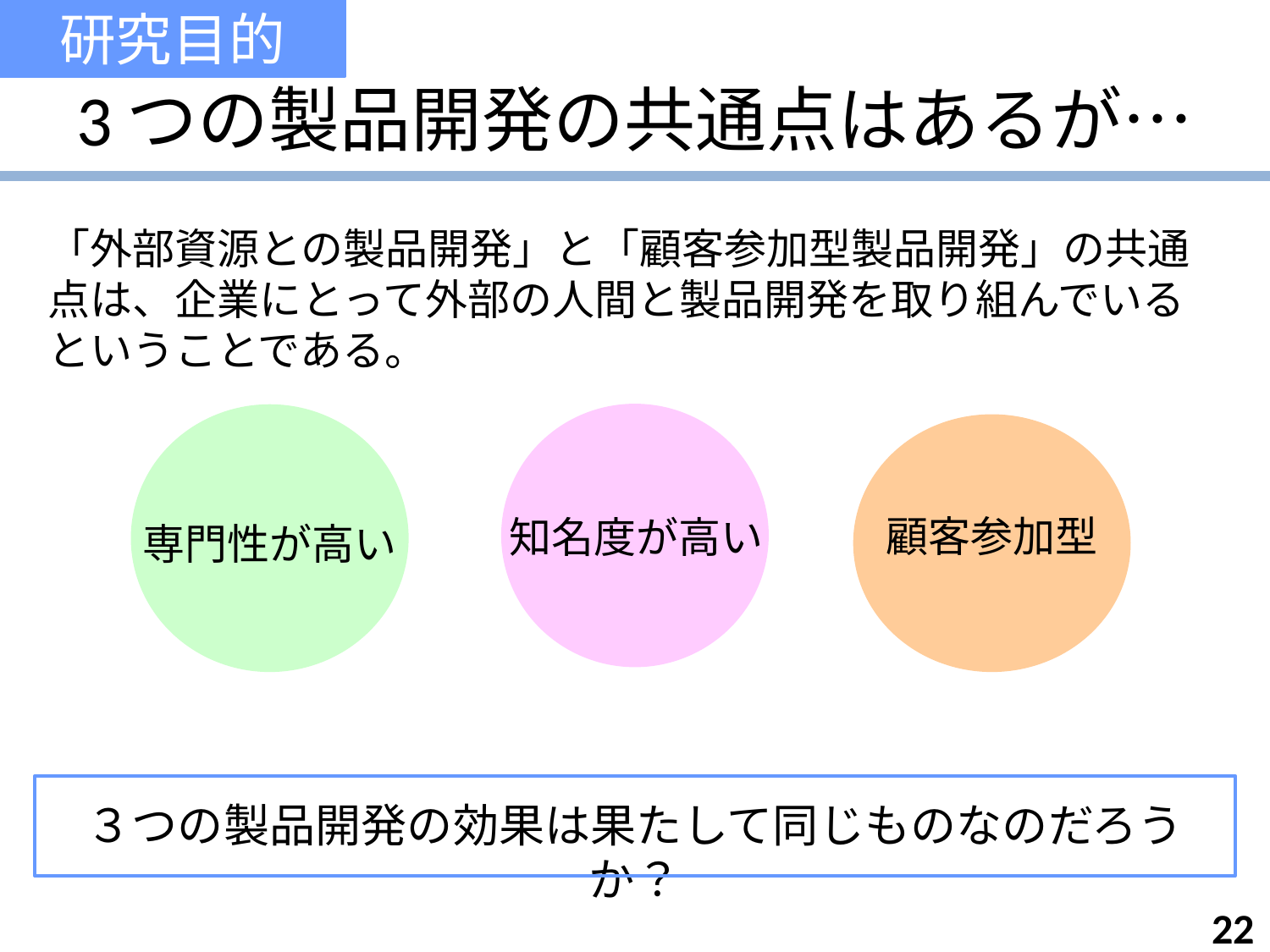

研究目的
# 3つの製品開発の共通点はあるが…
「外部資源との製品開発」と「顧客参加型製品開発」の共通点は、企業にとって外部の人間と製品開発を取り組んでいるということである。

知名度が高い

専門性が高い

顧客参加型

３つの製品開発の効果は果たして同じものなのだろうか？
22